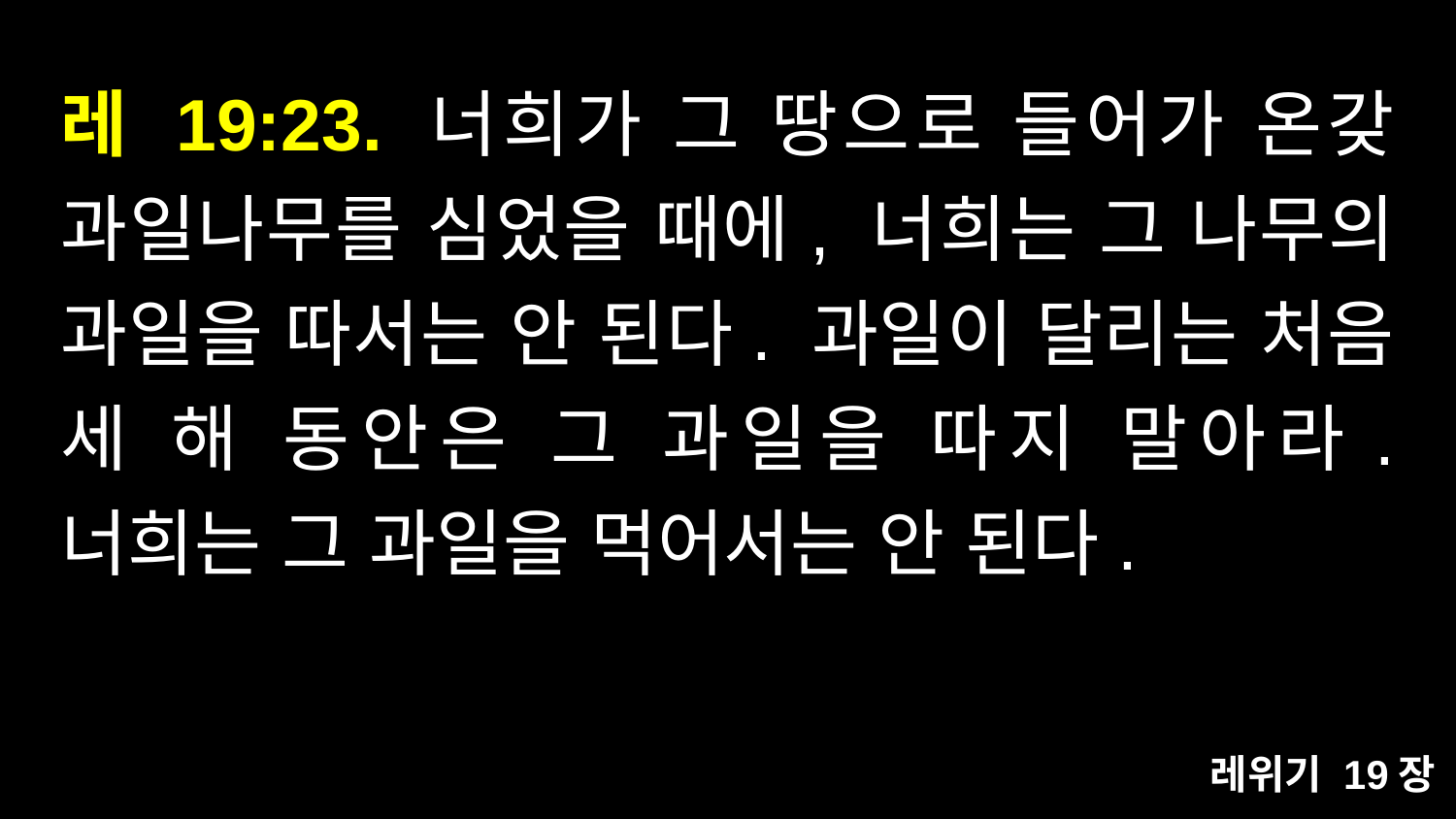

# 레 19:23. 너희가 그 땅으로 들어가 온갖 과일나무를 심었을 때에, 너희는 그 나무의 과일을 따서는 안 된다. 과일이 달리는 처음 세 해 동안은 그 과일을 따지 말아라. 너희는 그 과일을 먹어서는 안 된다.
레위기 19장